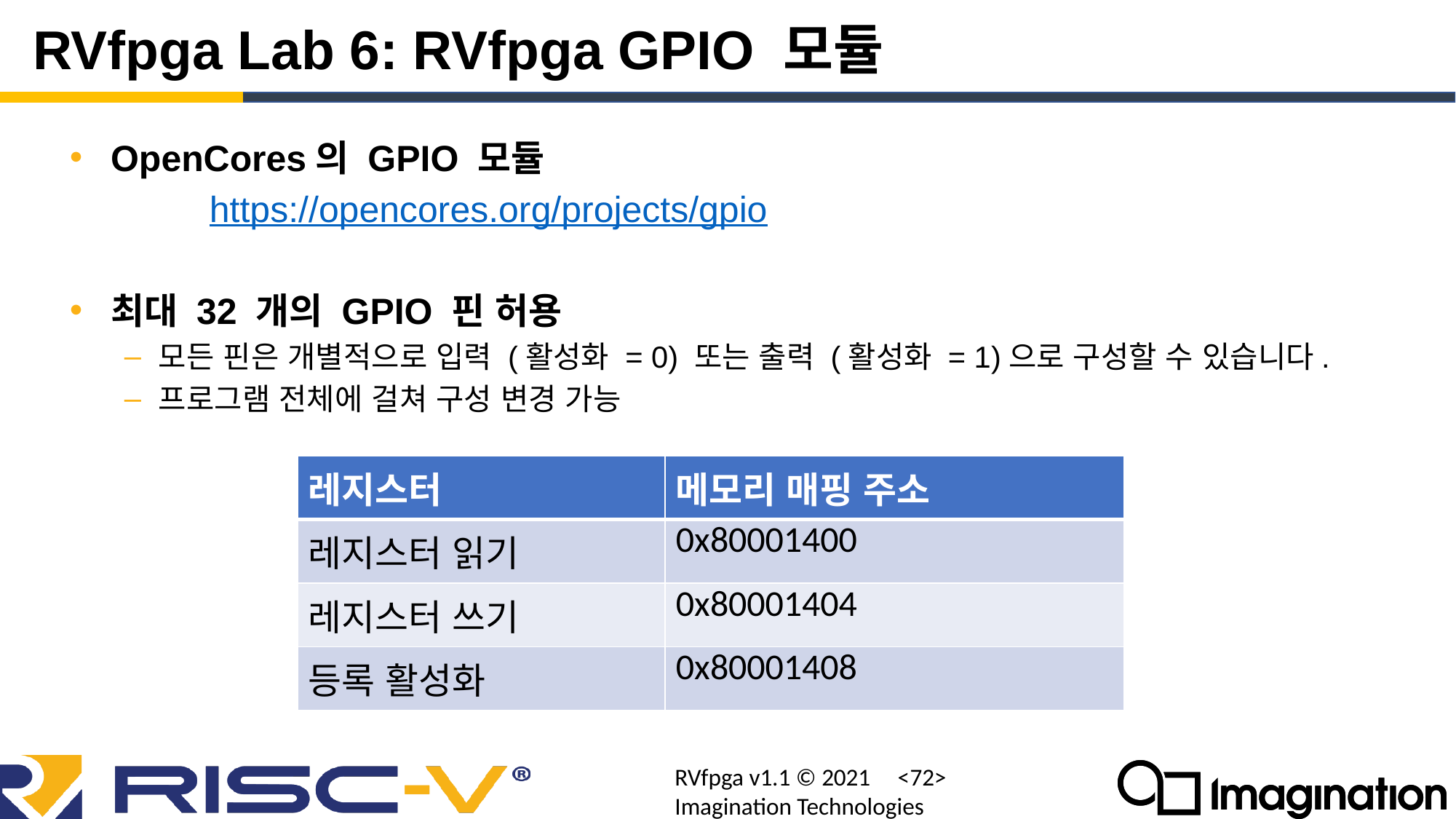

# RVfpga Lab 6: RVfpga GPIO 모듈
OpenCores의 GPIO 모듈
  	   https://opencores.org/projects/gpio

최대 32 개의 GPIO 핀 허용
모든 핀은 개별적으로 입력 (활성화 = 0) 또는 출력 (활성화 = 1)으로 구성할 수 있습니다.
프로그램 전체에 걸쳐 구성 변경 가능

| 레지스터 | 메모리 매핑 주소 |
| --- | --- |
| 레지스터 읽기 | 0x80001400 |
| 레지스터 쓰기 | 0x80001404 |
| 등록 활성화 | 0x80001408 |